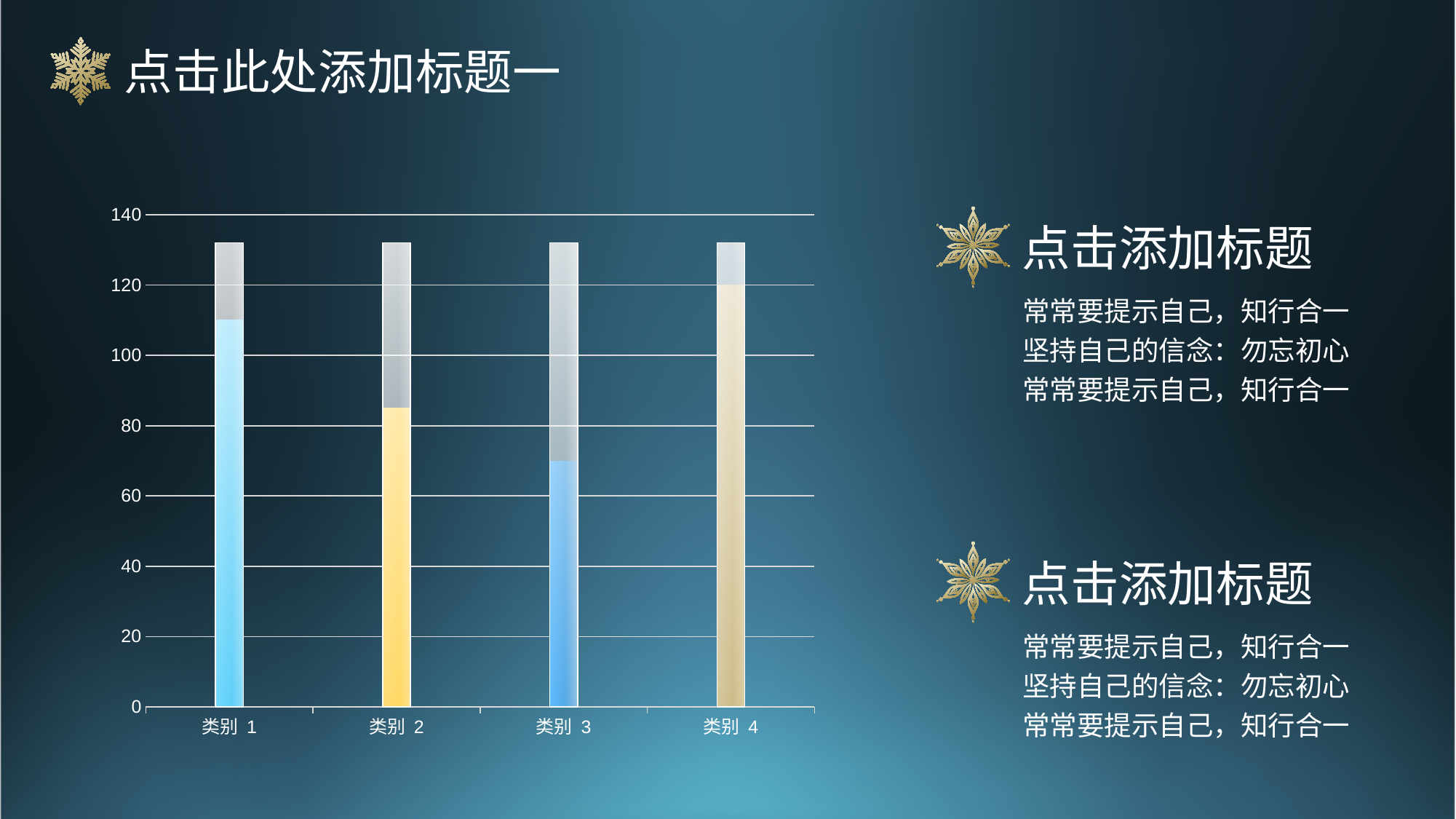

点击此处添加标题一

### Chart

| Category | 数据类 | 装饰1 | 装饰2 | 装饰3 | 装饰4 | 装饰5 | 装饰6 |
|---|---|---|---|---|---|---|---|
| 类别 1 | 110.0 | 132.0 | 132.0 | 132.0 | 132.0 | 132.0 | 132.0 |
| 类别 2 | 85.0 | 132.0 | 132.0 | 132.0 | 132.0 | 132.0 | 132.0 |
| 类别 3 | 70.0 | 132.0 | 132.0 | 132.0 | 132.0 | 132.0 | 132.0 |
| 类别 4 | 120.0 | 132.0 | 132.0 | 132.0 | 132.0 | 132.0 | 132.0 |

点击添加标题
常常要提示自己，知行合一
坚持自己的信念：勿忘初心
常常要提示自己，知行合一

点击添加标题
常常要提示自己，知行合一
坚持自己的信念：勿忘初心
常常要提示自己，知行合一